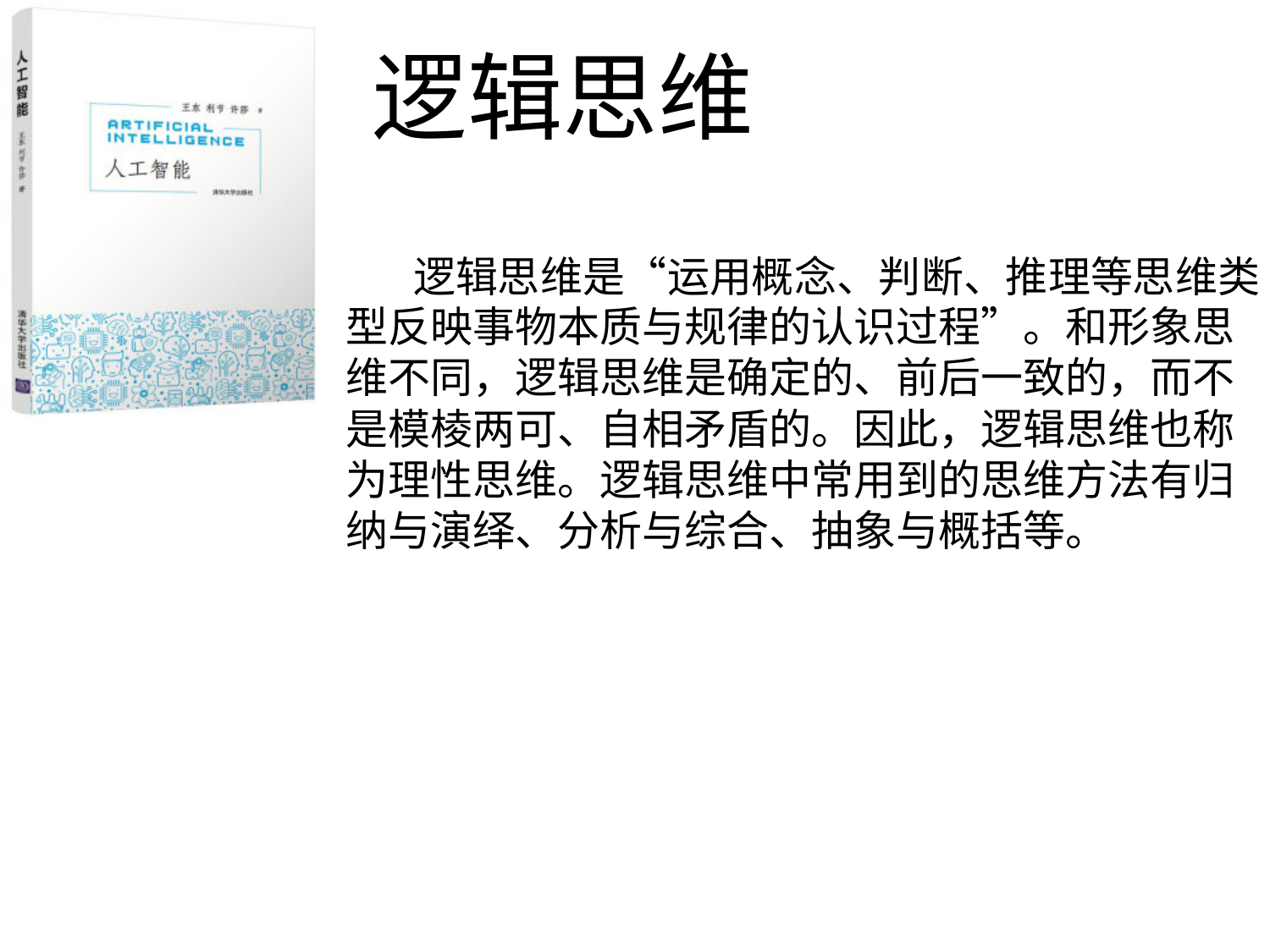

逻辑思维
      逻辑思维是“运用概念、判断、推理等思维类型反映事物本质与规律的认识过程”。和形象思维不同，逻辑思维是确定的、前后一致的，而不是模棱两可、自相矛盾的。因此，逻辑思维也称为理性思维。逻辑思维中常用到的思维方法有归纳与演绎、分析与综合、抽象与概括等。